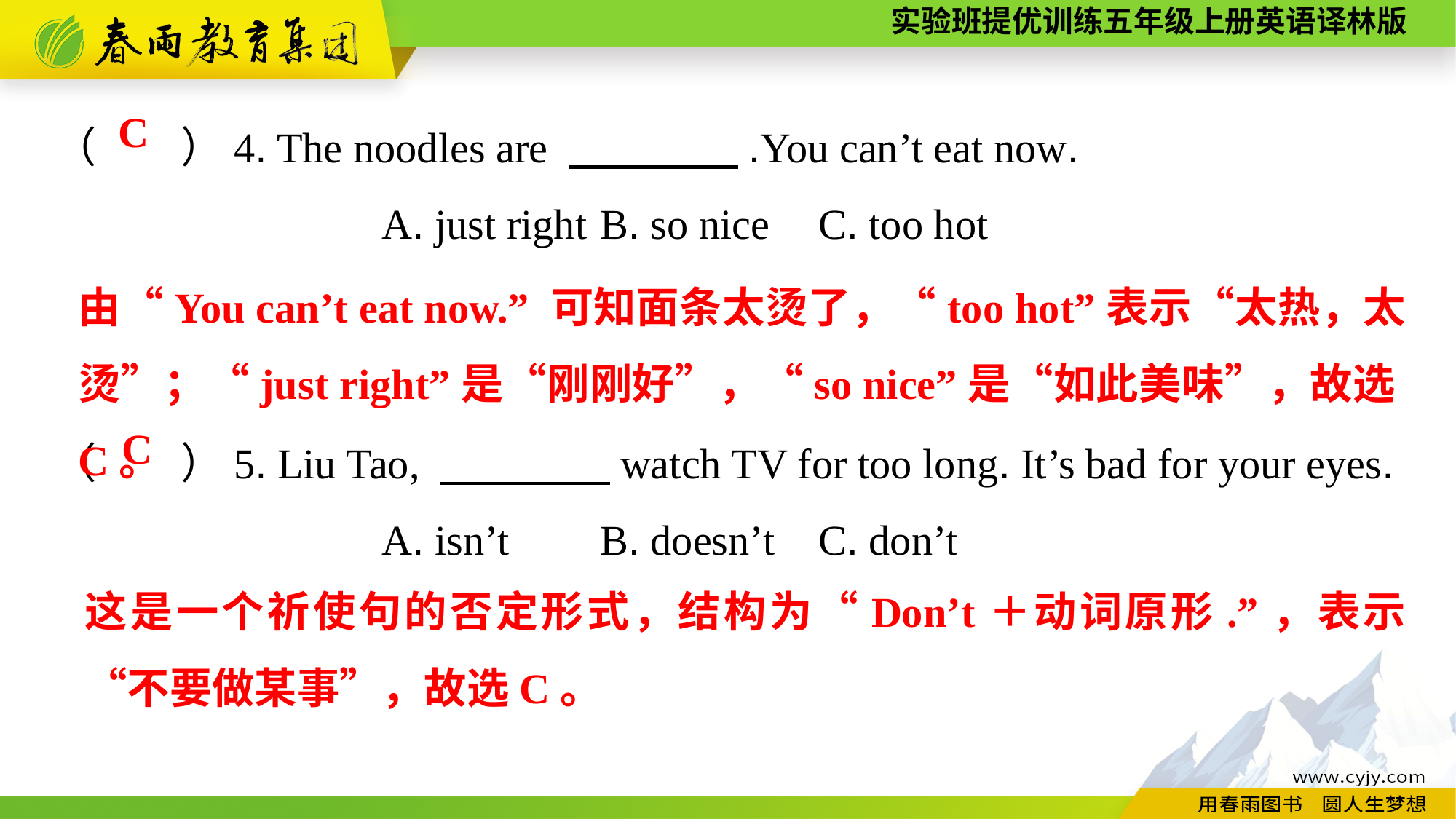

（　　）4. The noodles are 　　　　.You can’t eat now.
			A. just right	B. so nice	C. too hot

（　　）5. Liu Tao, 　　　　watch TV for too long. It’s bad for your eyes.
			A. isn’t	B. doesn’t	C. don’t
C
由“You can’t eat now.” 可知面条太烫了，“too hot”表示“太热，太烫”；“just right”是“刚刚好”，“so nice”是“如此美味”，故选C。
C
这是一个祈使句的否定形式，结构为“Don’t＋动词原形.”，表示“不要做某事”，故选C。